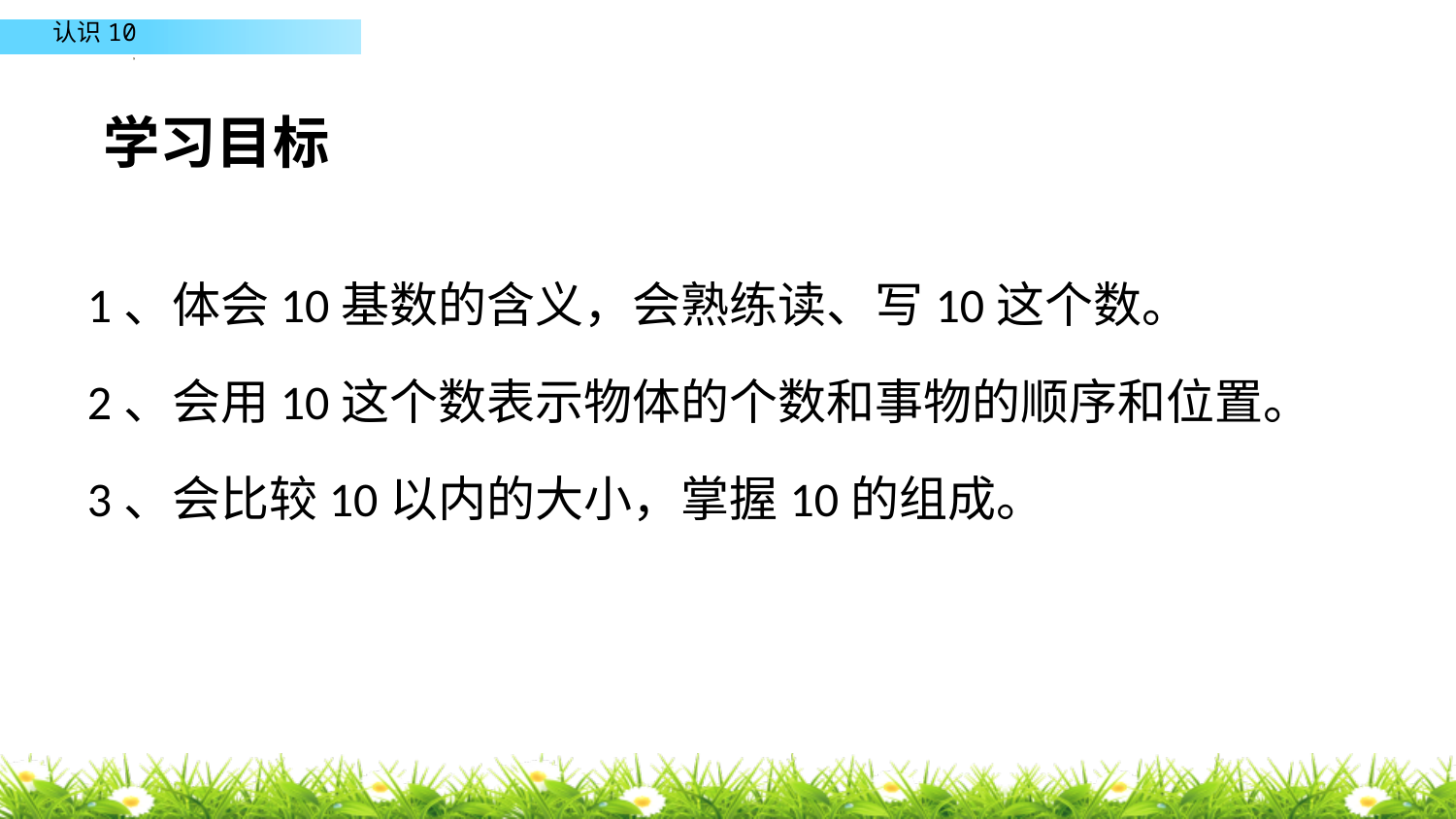

# 学习目标
1、体会10基数的含义，会熟练读、写10这个数。
2、会用10这个数表示物体的个数和事物的顺序和位置。
3、会比较10以内的大小，掌握10的组成。